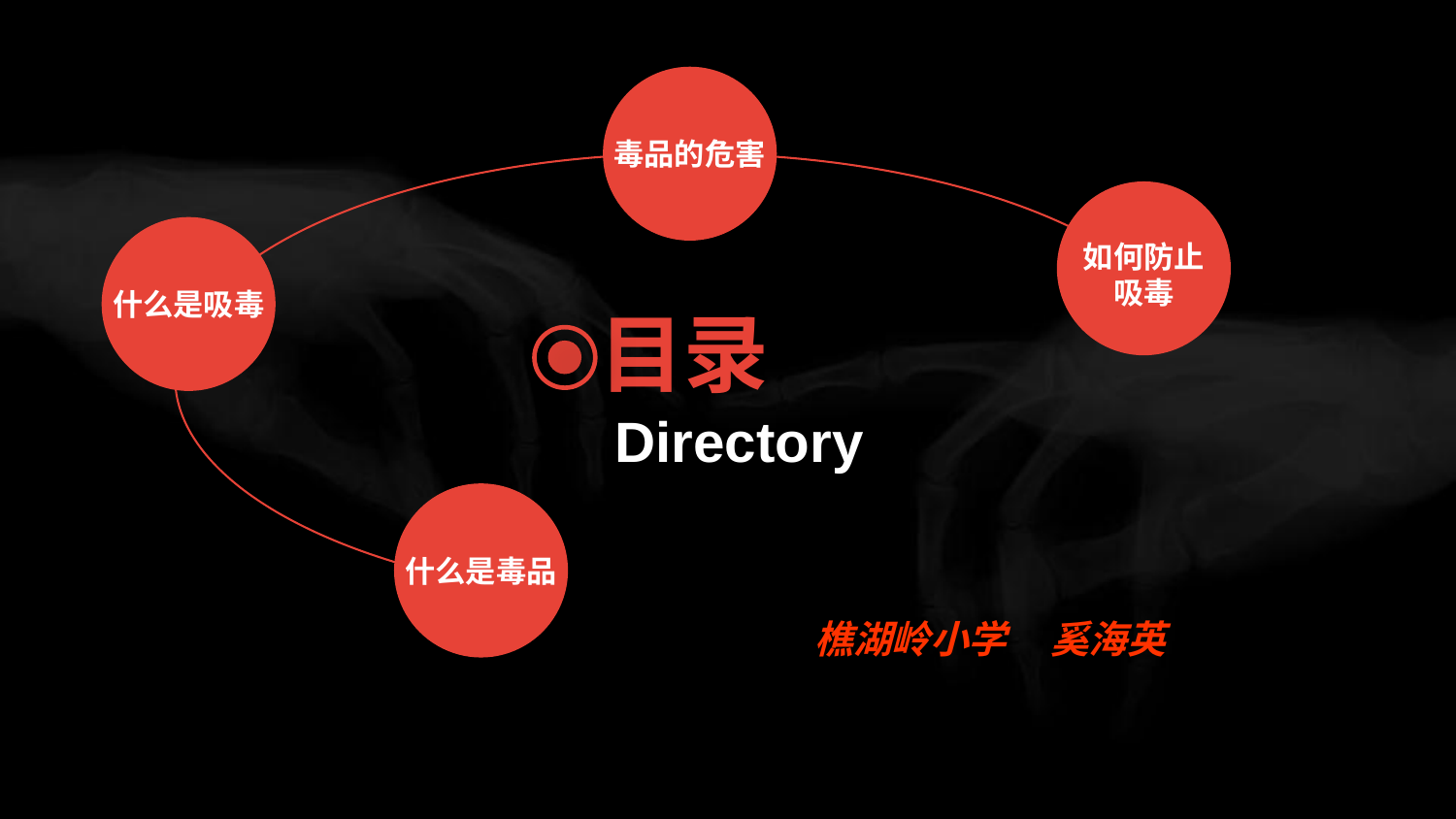

毒品的危害

如何防止吸毒
什么是吸毒
目录
Directory

什么是毒品
樵湖岭小学     奚海英